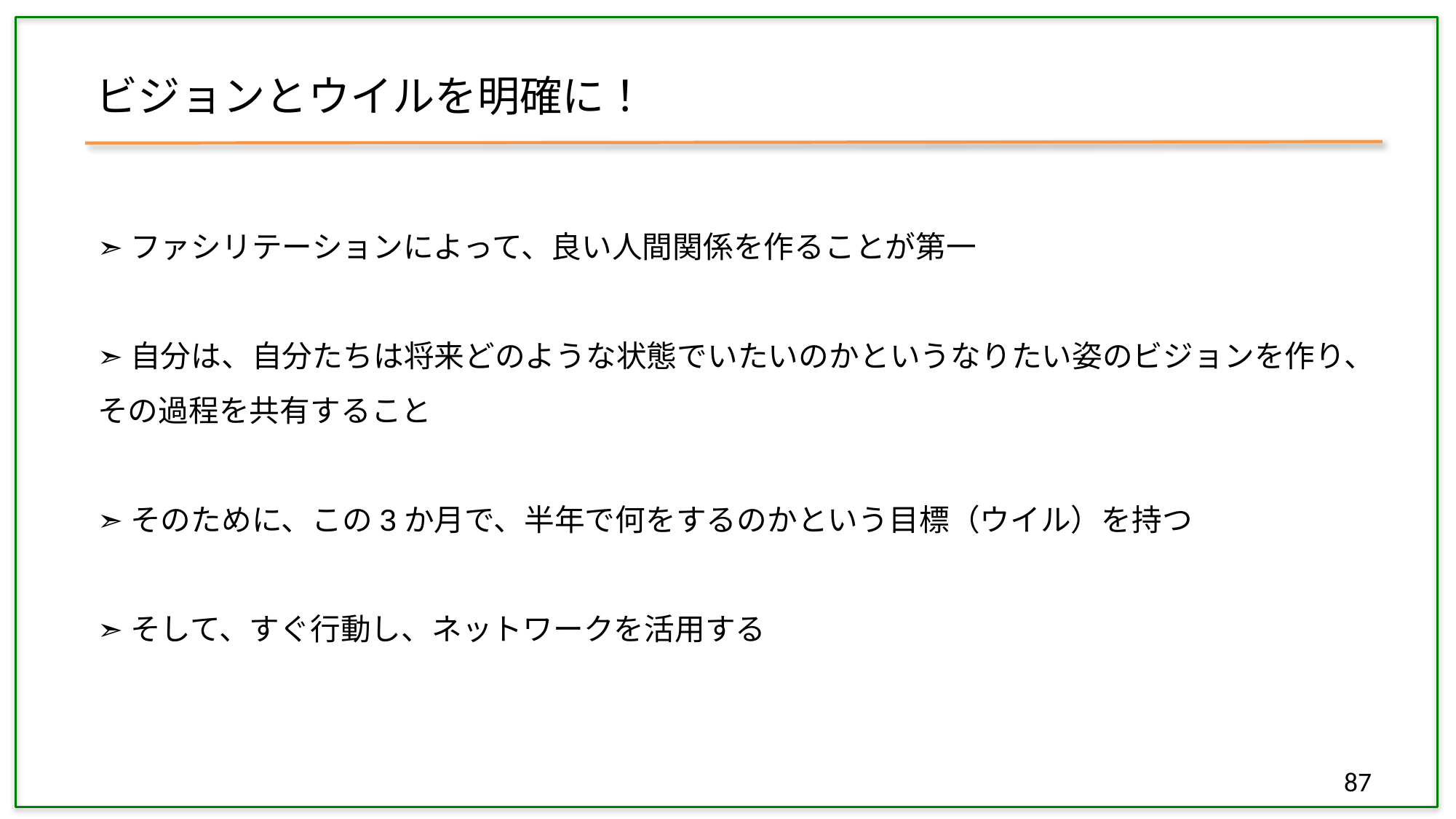

ビジョンとウイルを明確に！
➣ファシリテーションによって、良い人間関係を作ることが第一

➣自分は、自分たちは将来どのような状態でいたいのかというなりたい姿のビジョンを作り、その過程を共有すること

➣そのために、この3か月で、半年で何をするのかという目標（ウイル）を持つ

➣そして、すぐ行動し、ネットワークを活用する
87